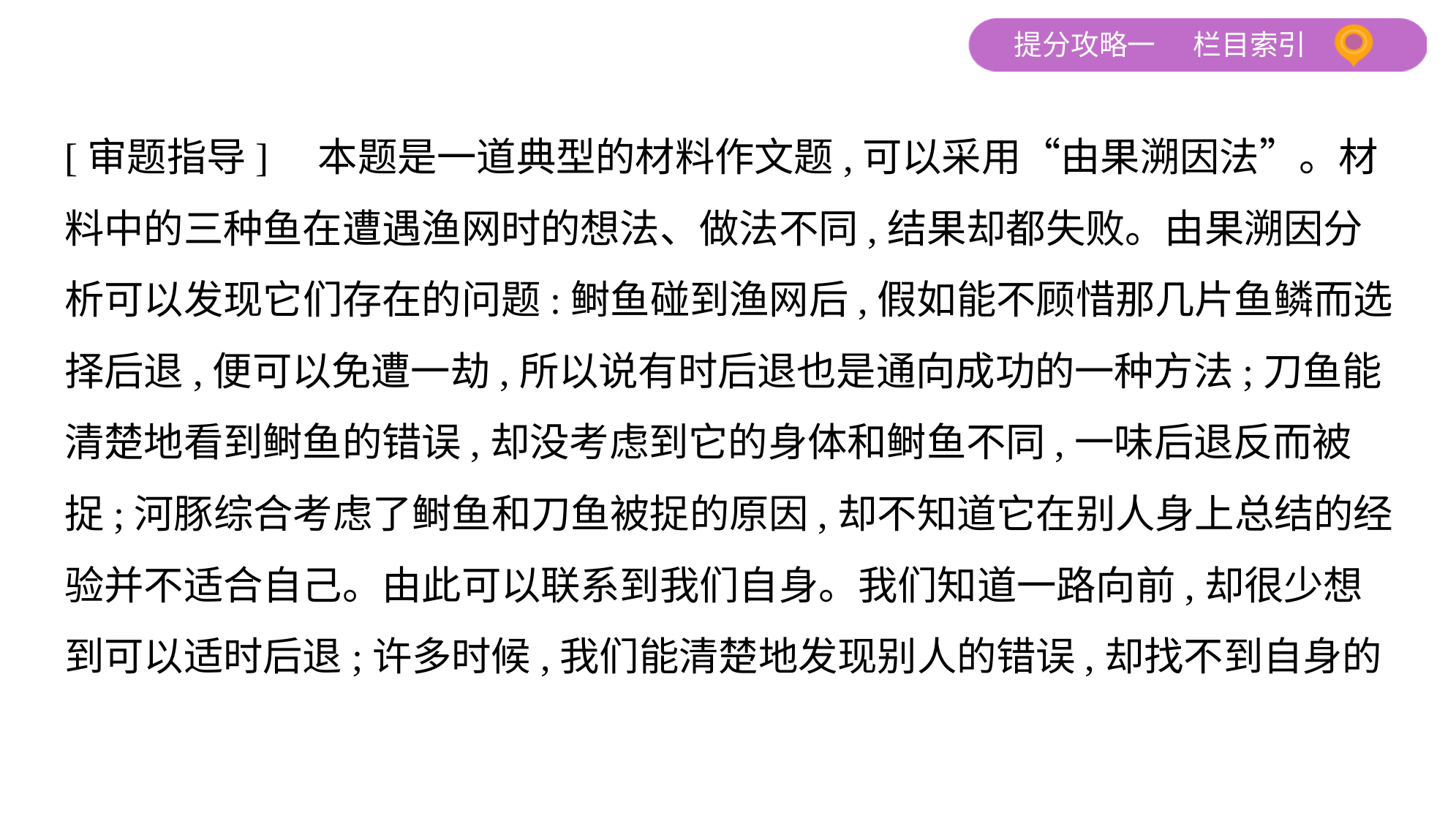

[审题指导]　本题是一道典型的材料作文题,可以采用“由果溯因法”。材
料中的三种鱼在遭遇渔网时的想法、做法不同,结果却都失败。由果溯因分
析可以发现它们存在的问题:鲥鱼碰到渔网后,假如能不顾惜那几片鱼鳞而选
择后退,便可以免遭一劫,所以说有时后退也是通向成功的一种方法;刀鱼能
清楚地看到鲥鱼的错误,却没考虑到它的身体和鲥鱼不同,一味后退反而被
捉;河豚综合考虑了鲥鱼和刀鱼被捉的原因,却不知道它在别人身上总结的经
验并不适合自己。由此可以联系到我们自身。我们知道一路向前,却很少想
到可以适时后退;许多时候,我们能清楚地发现别人的错误,却找不到自身的